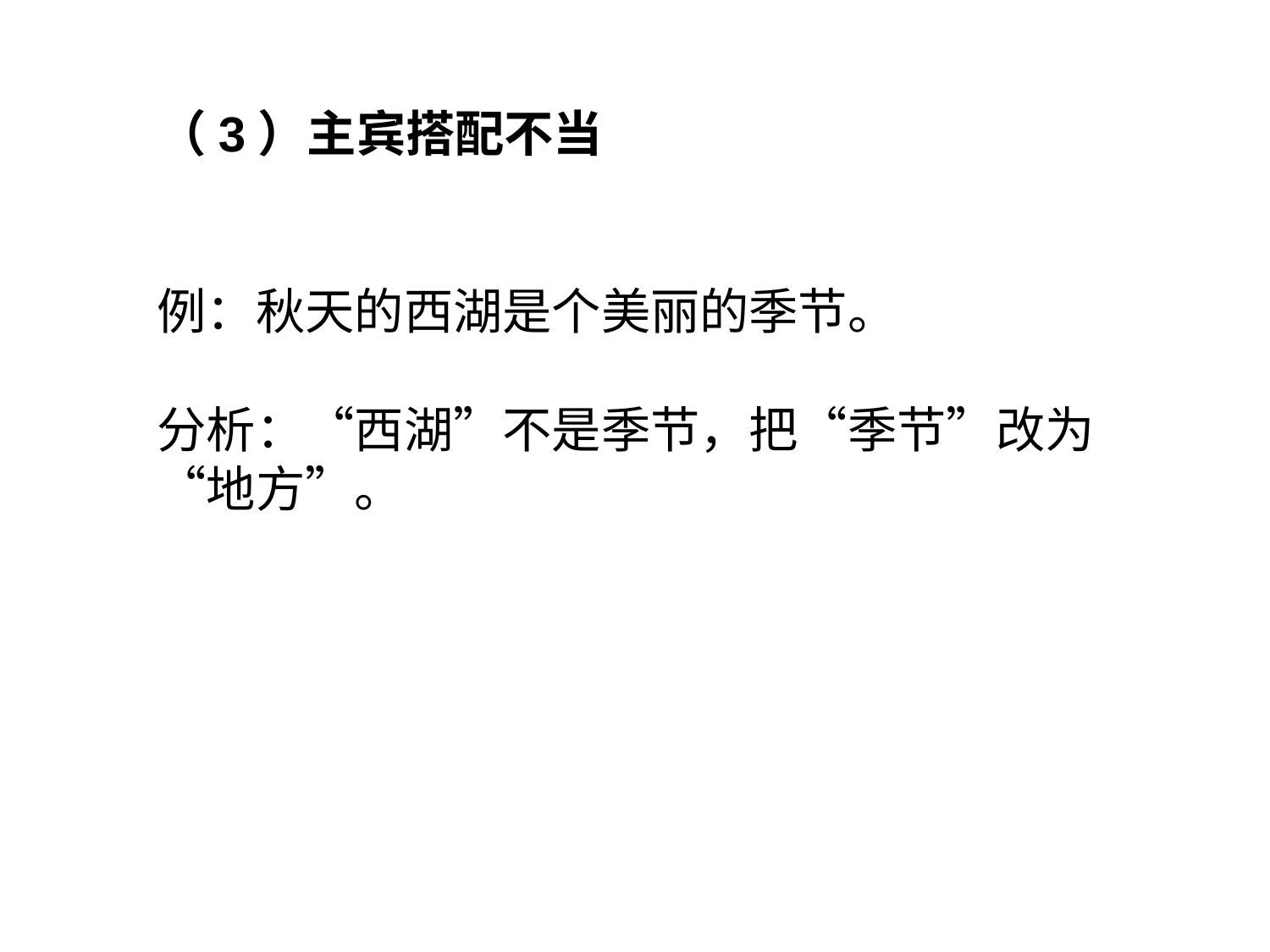

（3）主宾搭配不当

例：秋天的西湖是个美丽的季节。

分析：“西湖”不是季节，把“季节”改为“地方”。